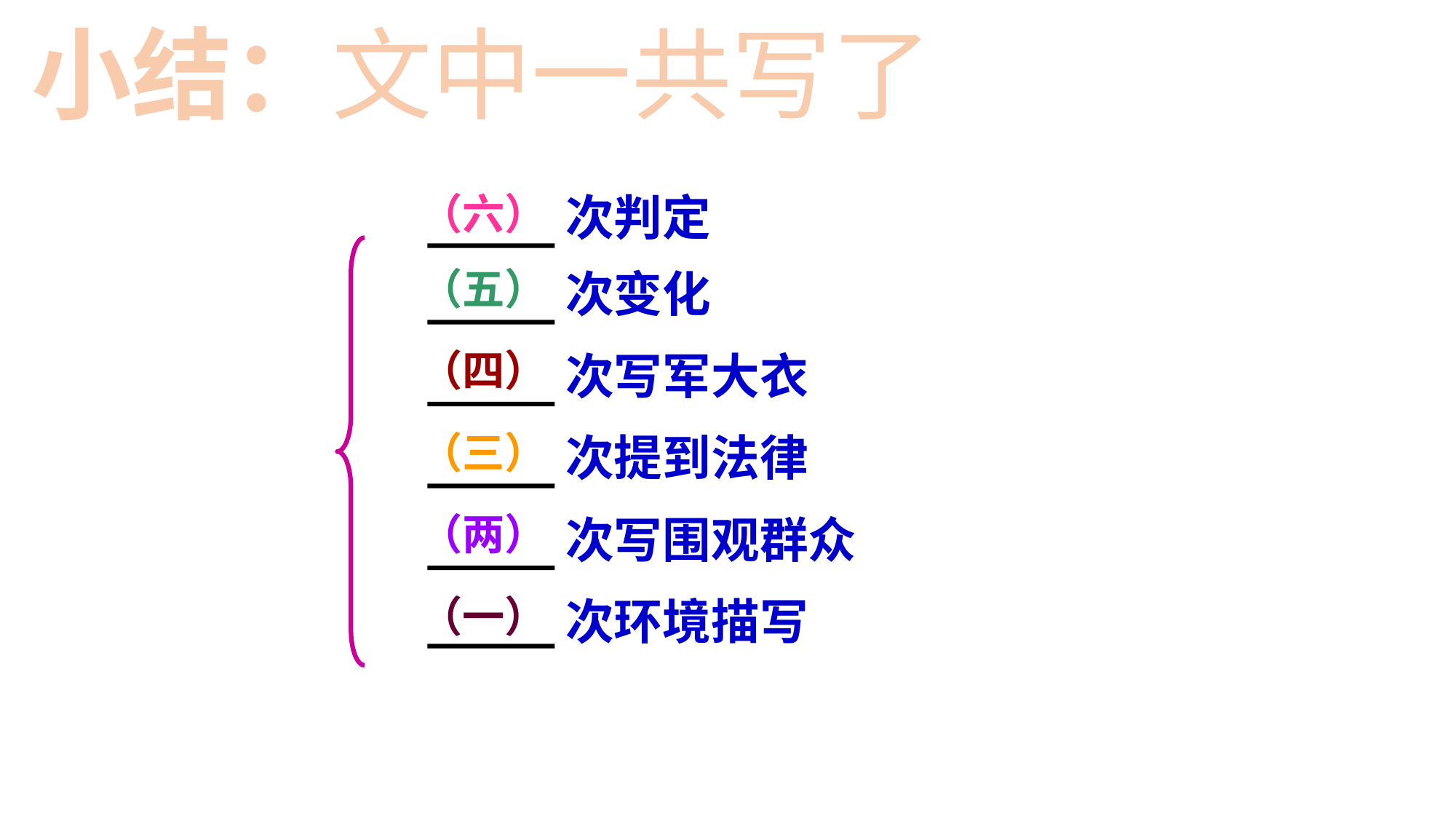

小结：文中一共写了
（六）
次判定

（五）
次变化

（四）
次写军大衣

（三）
次提到法律

（两）
次写围观群众

（一）
次环境描写